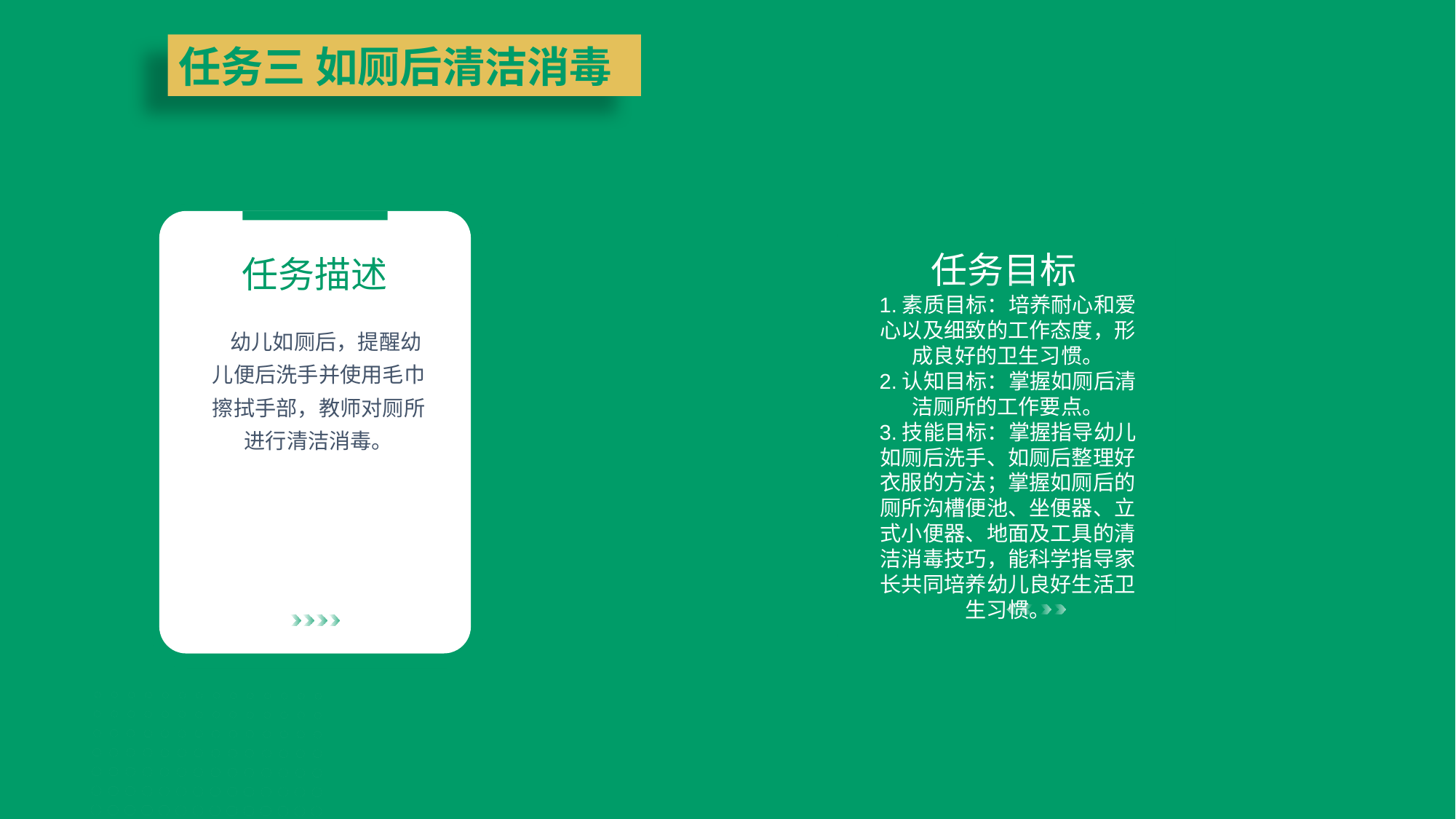

任务三 如厕后清洁消毒

任务目标

任务描述
1.素质目标：培养耐心和爱心以及细致的工作态度，形成良好的卫生习惯。
2.认知目标：掌握如厕后清洁厕所的工作要点。
3.技能目标：掌握指导幼儿如厕后洗手、如厕后整理好衣服的方法；掌握如厕后的厕所沟槽便池、坐便器、立式小便器、地面及工具的清洁消毒技巧，能科学指导家长共同培养幼儿良好生活卫生习惯。
  幼儿如厕后，提醒幼儿便后洗手并使用毛巾擦拭手部，教师对厕所进行清洁消毒。